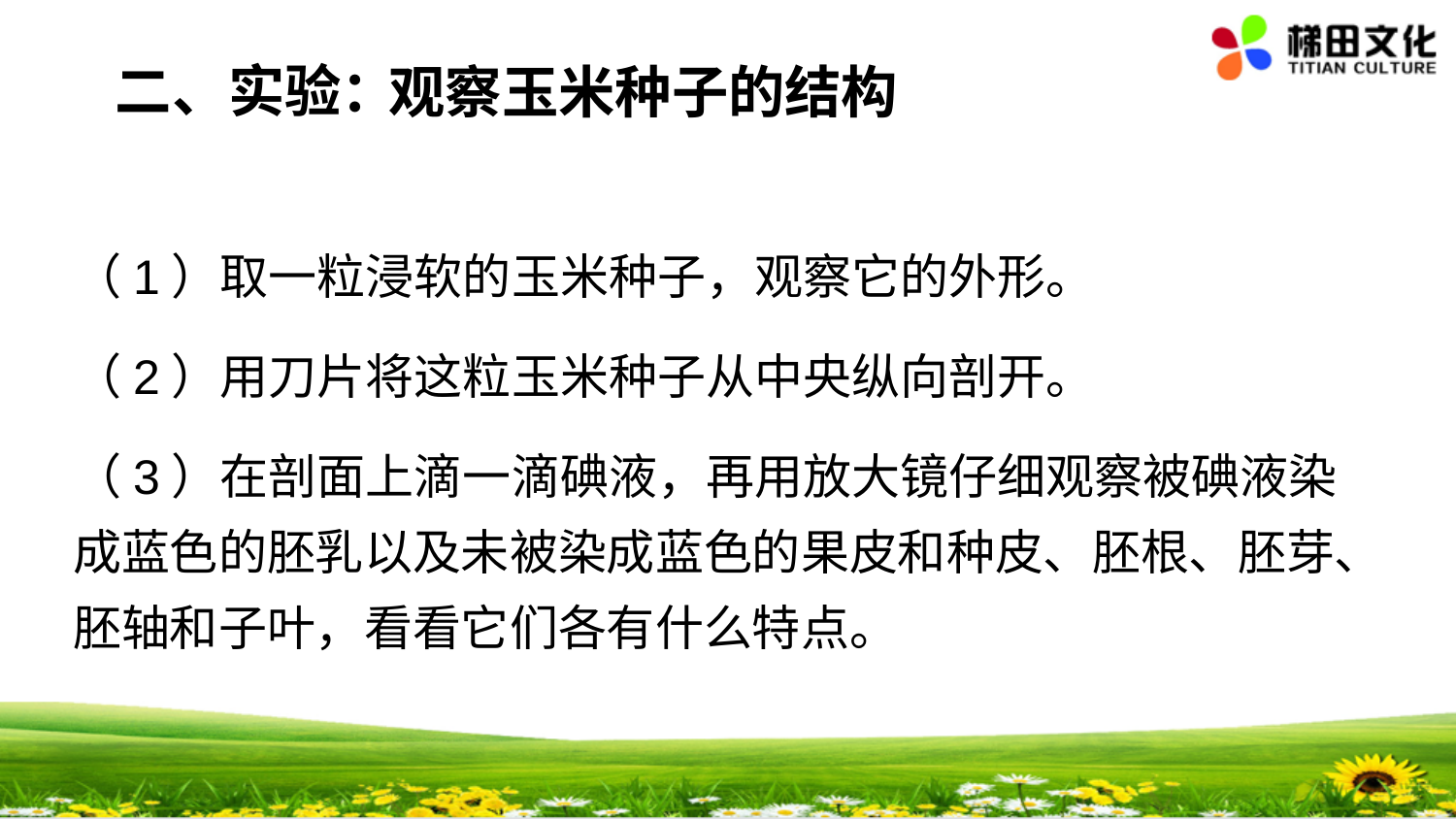

二、实验：
观察玉米种子的结构
（1）取一粒浸软的玉米种子，观察它的外形。
（2）用刀片将这粒玉米种子从中央纵向剖开。
（3）在剖面上滴一滴碘液，再用放大镜仔细观察被碘液染成蓝色的胚乳以及未被染成蓝色的果皮和种皮、胚根、胚芽、胚轴和子叶，看看它们各有什么特点。